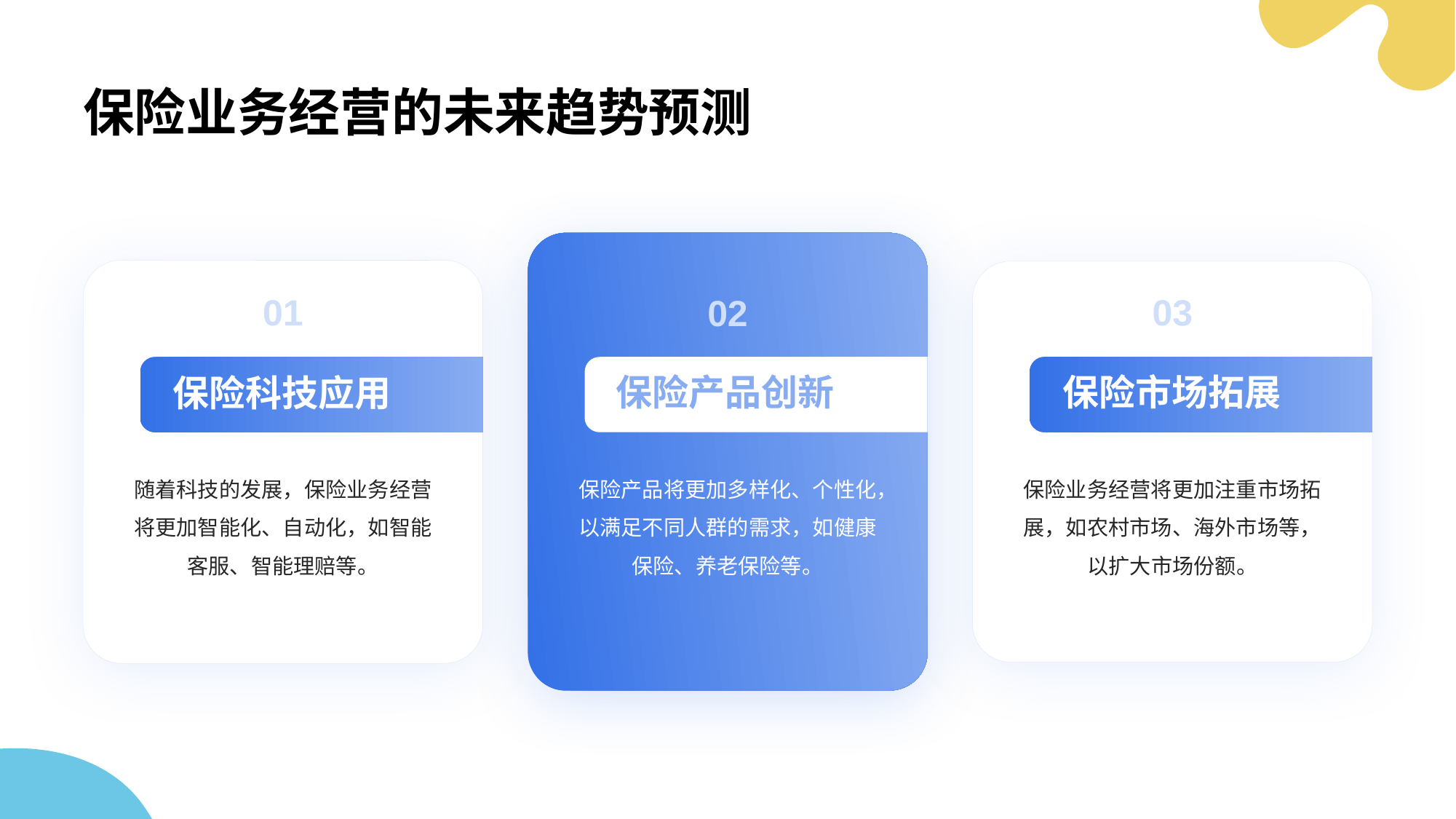

# 保险业务经营的未来趋势预测

01
02
03
保险产品创新
保险市场拓展
保险科技应用
随着科技的发展，保险业务经营将更加智能化、自动化，如智能客服、智能理赔等。
保险产品将更加多样化、个性化，以满足不同人群的需求，如健康保险、养老保险等。
保险业务经营将更加注重市场拓展，如农村市场、海外市场等，以扩大市场份额。